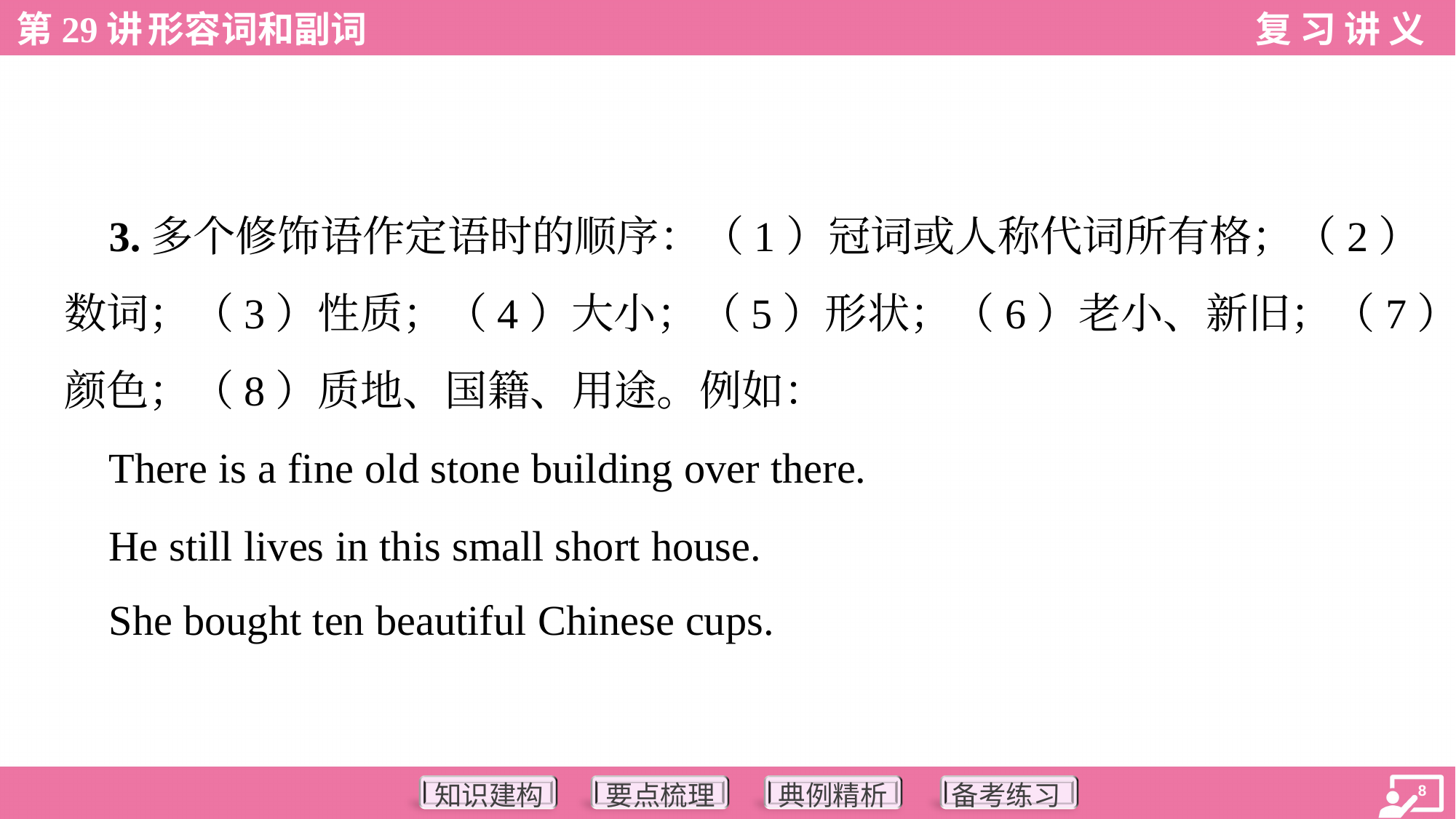

3.多个修饰语作定语时的顺序：（1）冠词或人称代词所有格；（2）
数词；（3）性质；（4）大小；（5）形状；（6）老小、新旧；（7）
颜色；（8）质地、国籍、用途。例如：
    There is a fine old stone building over there.
    He still lives in this small short house.
    She bought ten beautiful Chinese cups.